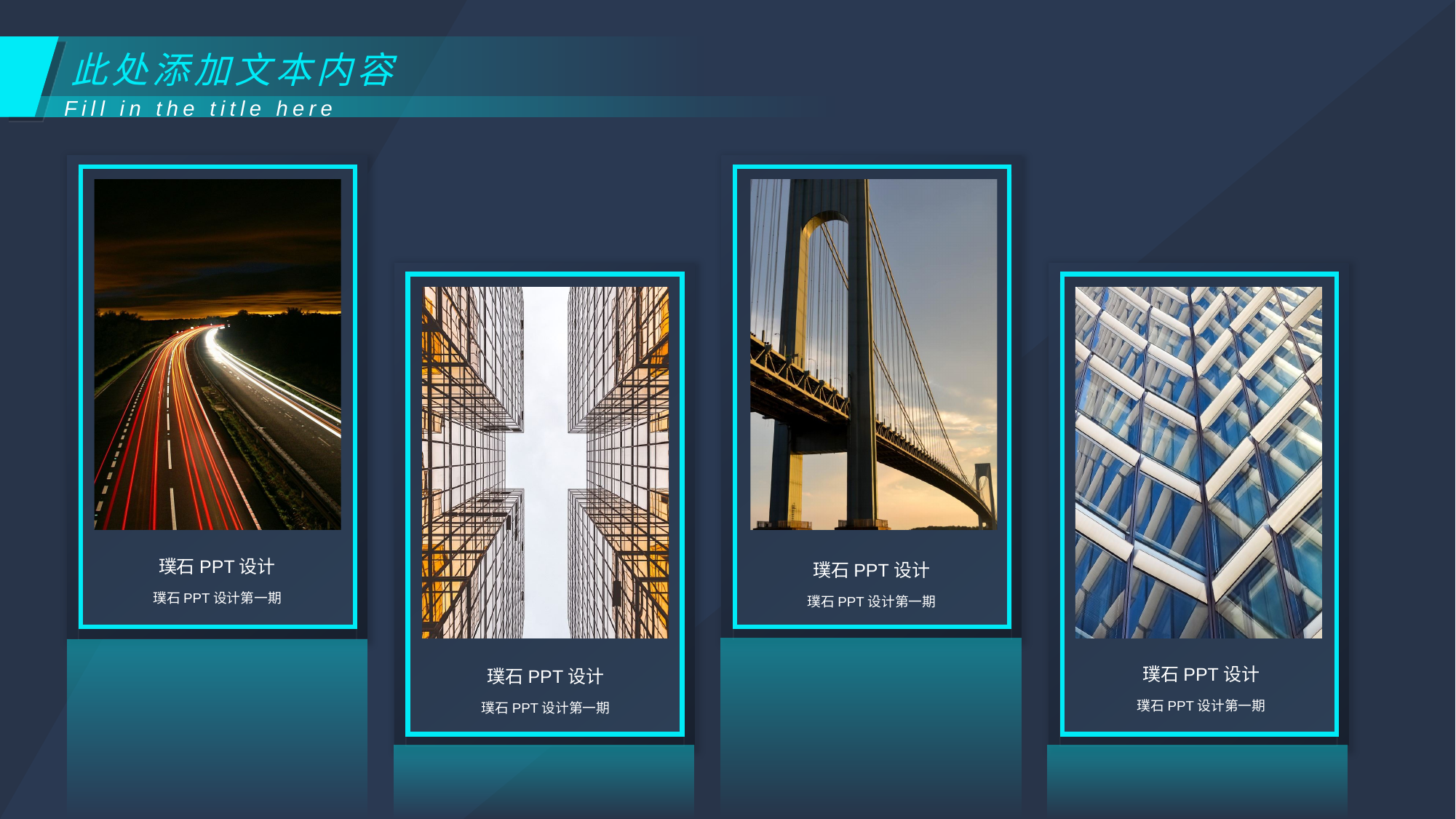

此处添加文本内容
Fill in the title here

璞石PPT设计
璞石PPT设计
璞石PPT设计第一期

璞石PPT设计第一期

璞石PPT设计
璞石PPT设计
璞石PPT设计第一期
璞石PPT设计第一期